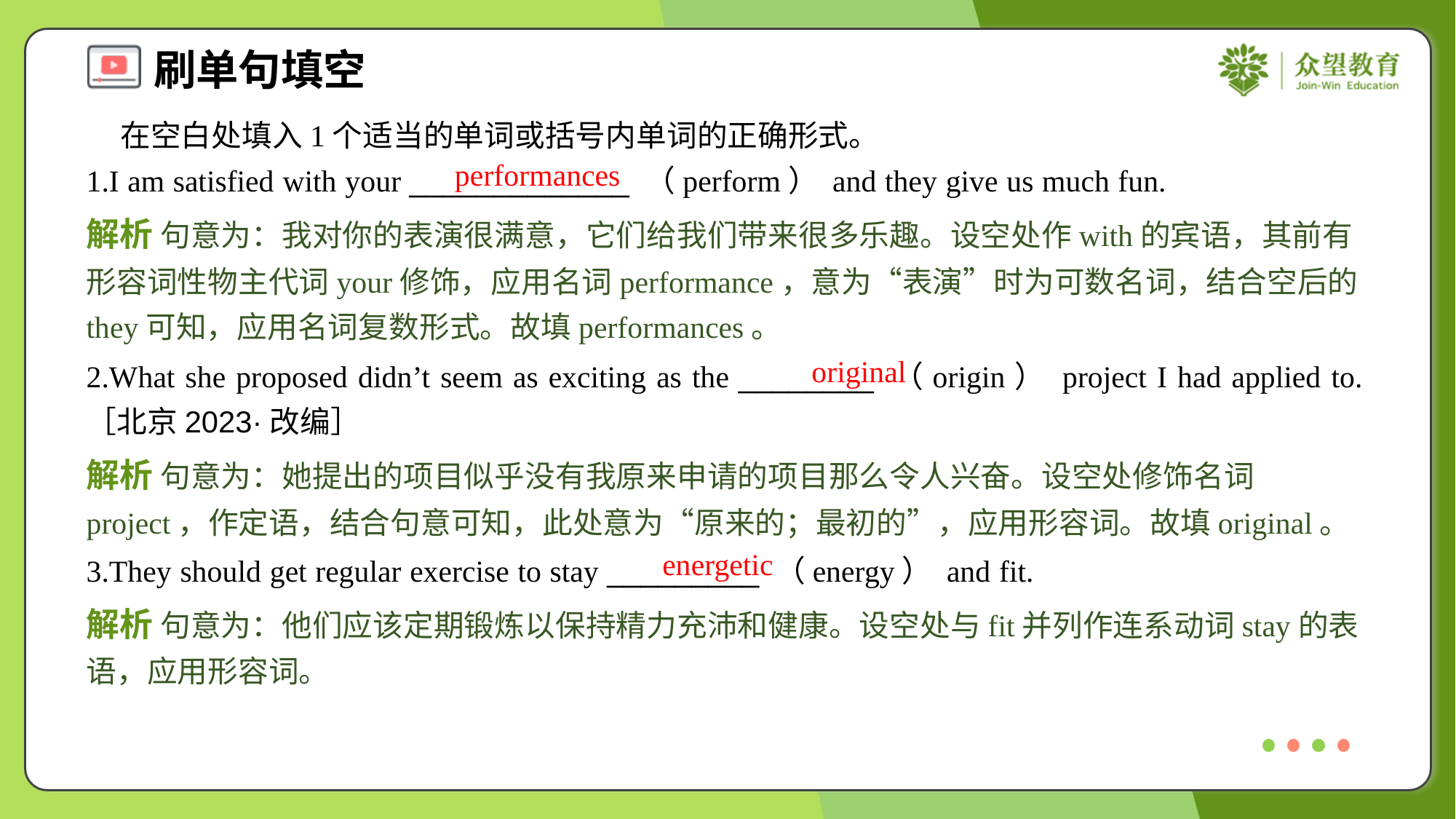

在空白处填入1个适当的单词或括号内单词的正确形式。
1.I am satisfied with your _____________ （perform） and they give us much fun.
performances
解析 句意为：我对你的表演很满意，它们给我们带来很多乐趣。设空处作with的宾语，其前有形容词性物主代词your修饰，应用名词performance，意为“表演”时为可数名词，结合空后的they可知，应用名词复数形式。故填performances。
original
2.What she proposed didn’t seem as exciting as the ________ （origin） project I had applied to.［北京2023·改编］
解析 句意为：她提出的项目似乎没有我原来申请的项目那么令人兴奋。设空处修饰名词project，作定语，结合句意可知，此处意为“原来的；最初的”，应用形容词。故填original。
energetic
3.They should get regular exercise to stay _________ （energy） and fit.
解析 句意为：他们应该定期锻炼以保持精力充沛和健康。设空处与fit并列作连系动词stay的表语，应用形容词。